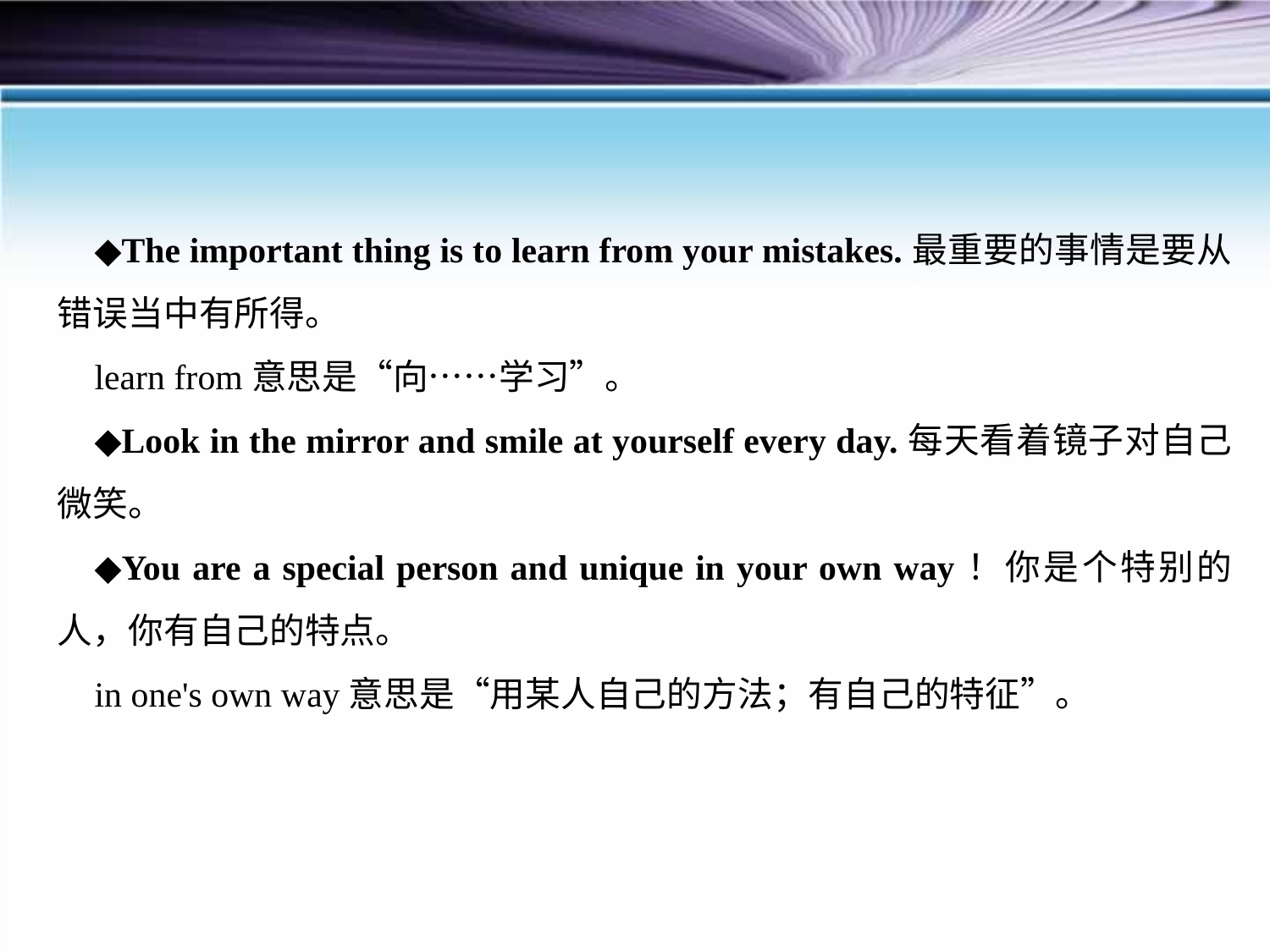

◆The important thing is to learn from your mistakes.最重要的事情是要从错误当中有所得。
learn from意思是“向……学习”。
◆Look in the mirror and smile at yourself every day.每天看着镜子对自己微笑。
◆You are a special person and unique in your own way！你是个特别的人，你有自己的特点。
in one's own way意思是“用某人自己的方法；有自己的特征”。